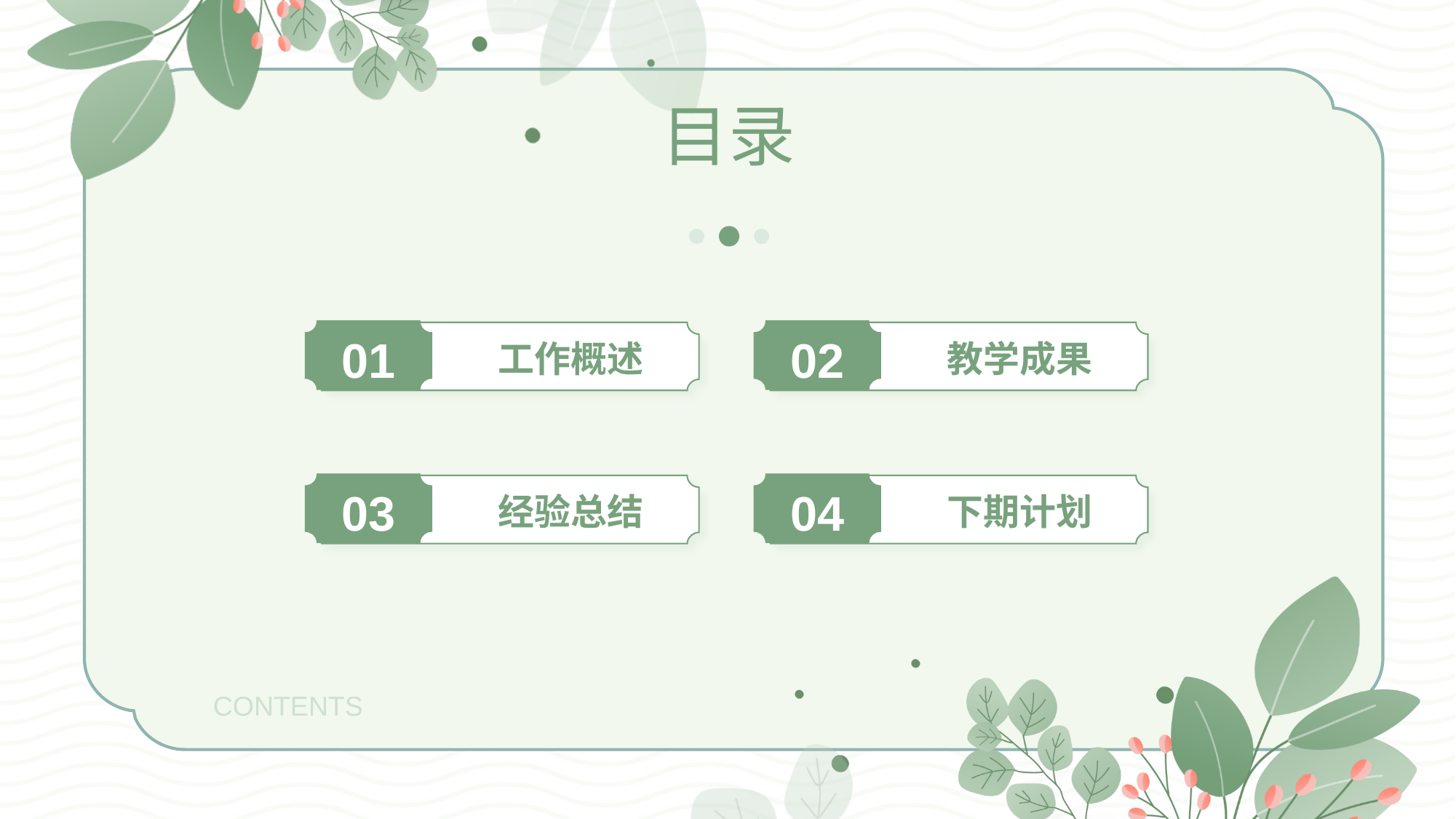

目录

01
工作概述

02
教学成果

03
经验总结

04
下期计划
CONTENTS